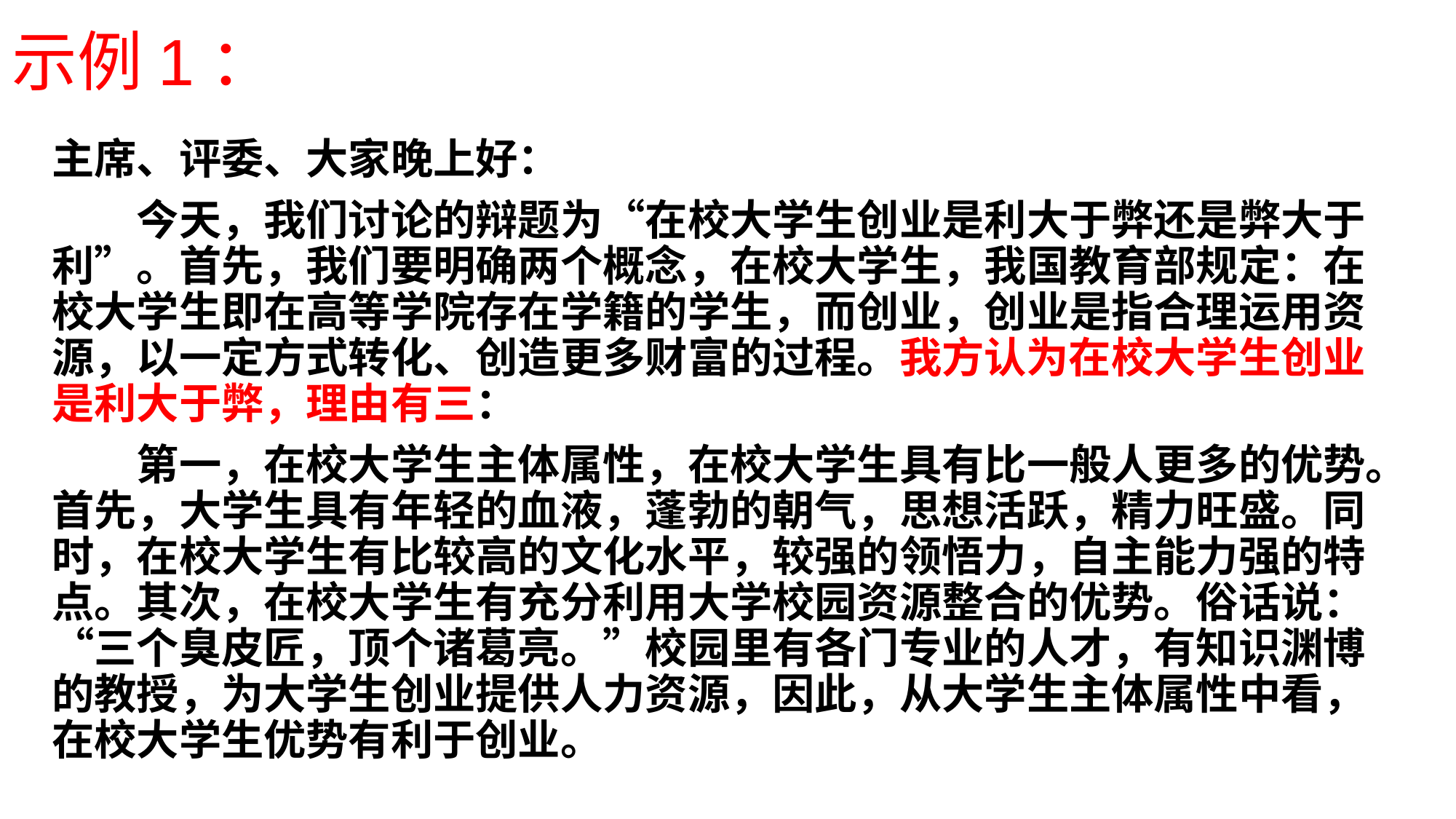

# 示例1：
主席、评委、大家晚上好：
　　今天，我们讨论的辩题为“在校大学生创业是利大于弊还是弊大于利”。首先，我们要明确两个概念，在校大学生，我国教育部规定：在校大学生即在高等学院存在学籍的学生，而创业，创业是指合理运用资源，以一定方式转化、创造更多财富的过程。我方认为在校大学生创业是利大于弊，理由有三：
　　第一，在校大学生主体属性，在校大学生具有比一般人更多的优势。首先，大学生具有年轻的血液，蓬勃的朝气，思想活跃，精力旺盛。同时，在校大学生有比较高的文化水平，较强的领悟力，自主能力强的特点。其次，在校大学生有充分利用大学校园资源整合的优势。俗话说：“三个臭皮匠，顶个诸葛亮。”校园里有各门专业的人才，有知识渊博的教授，为大学生创业提供人力资源，因此，从大学生主体属性中看，在校大学生优势有利于创业。